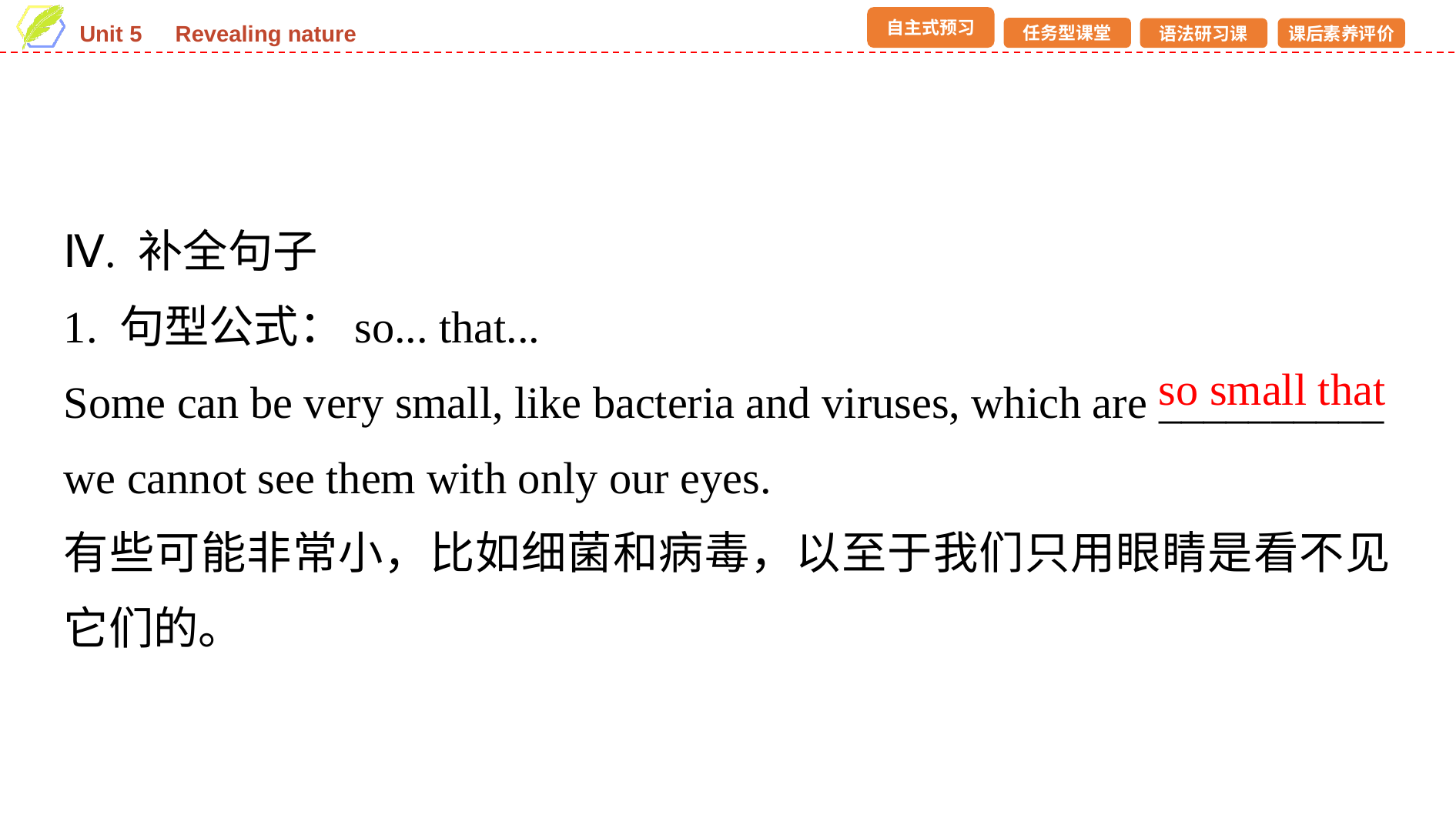

Ⅳ. 补全句子
1. 句型公式：so... that...
Some can be very small, like bacteria and viruses, which are __________
we cannot see them with only our eyes.
有些可能非常小，比如细菌和病毒，以至于我们只用眼睛是看不见它们的。
so small that